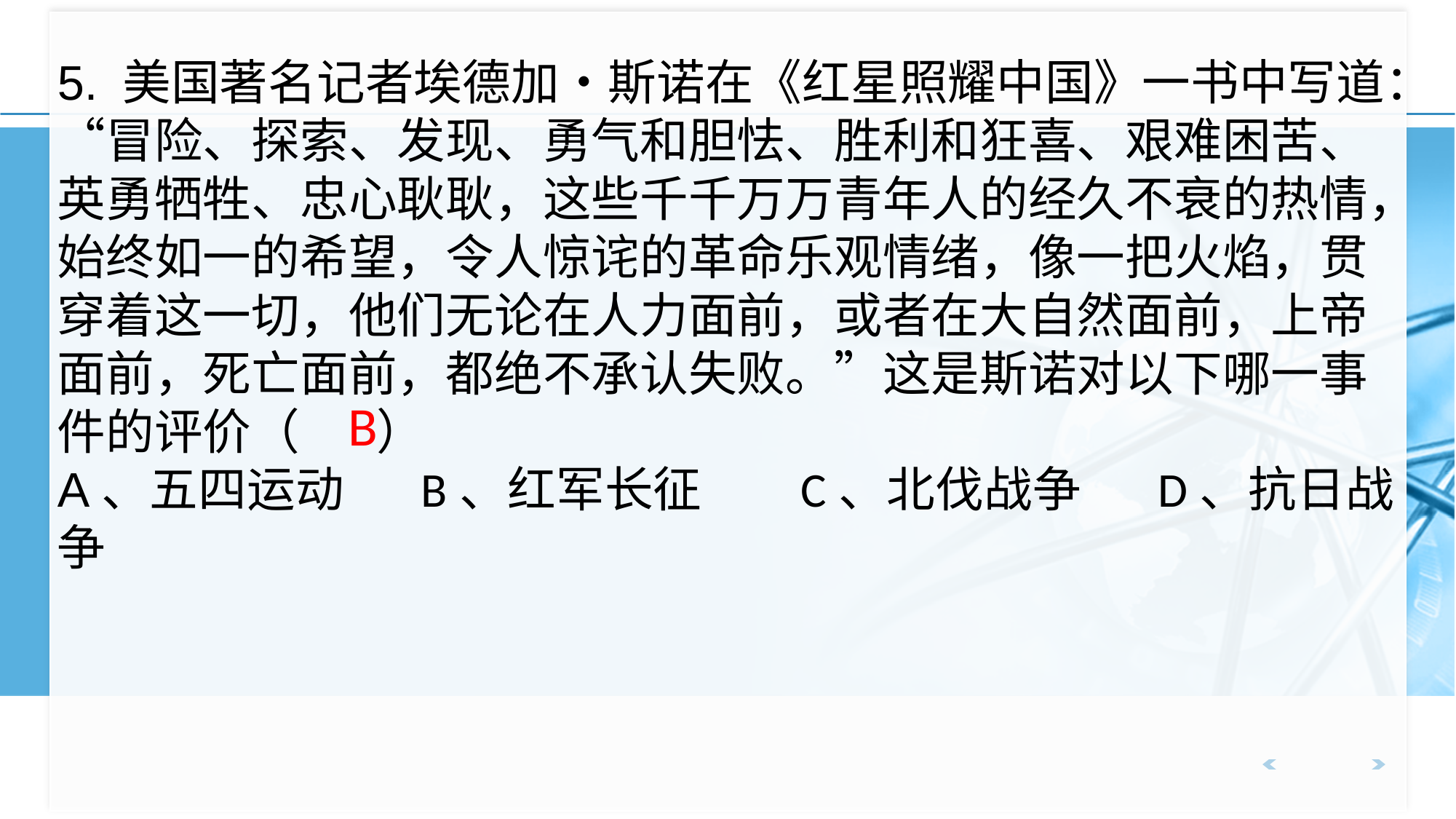

5. 美国著名记者埃德加•斯诺在《红星照耀中国》一书中写道：“冒险、探索、发现、勇气和胆怯、胜利和狂喜、艰难困苦、英勇牺牲、忠心耿耿，这些千千万万青年人的经久不衰的热情，始终如一的希望，令人惊诧的革命乐观情绪，像一把火焰，贯穿着这一切，他们无论在人力面前，或者在大自然面前，上帝面前，死亡面前，都绝不承认失败。”这是斯诺对以下哪一事件的评价（       ）
A、五四运动      B、红军长征        C、北伐战争      D、抗日战争

 B